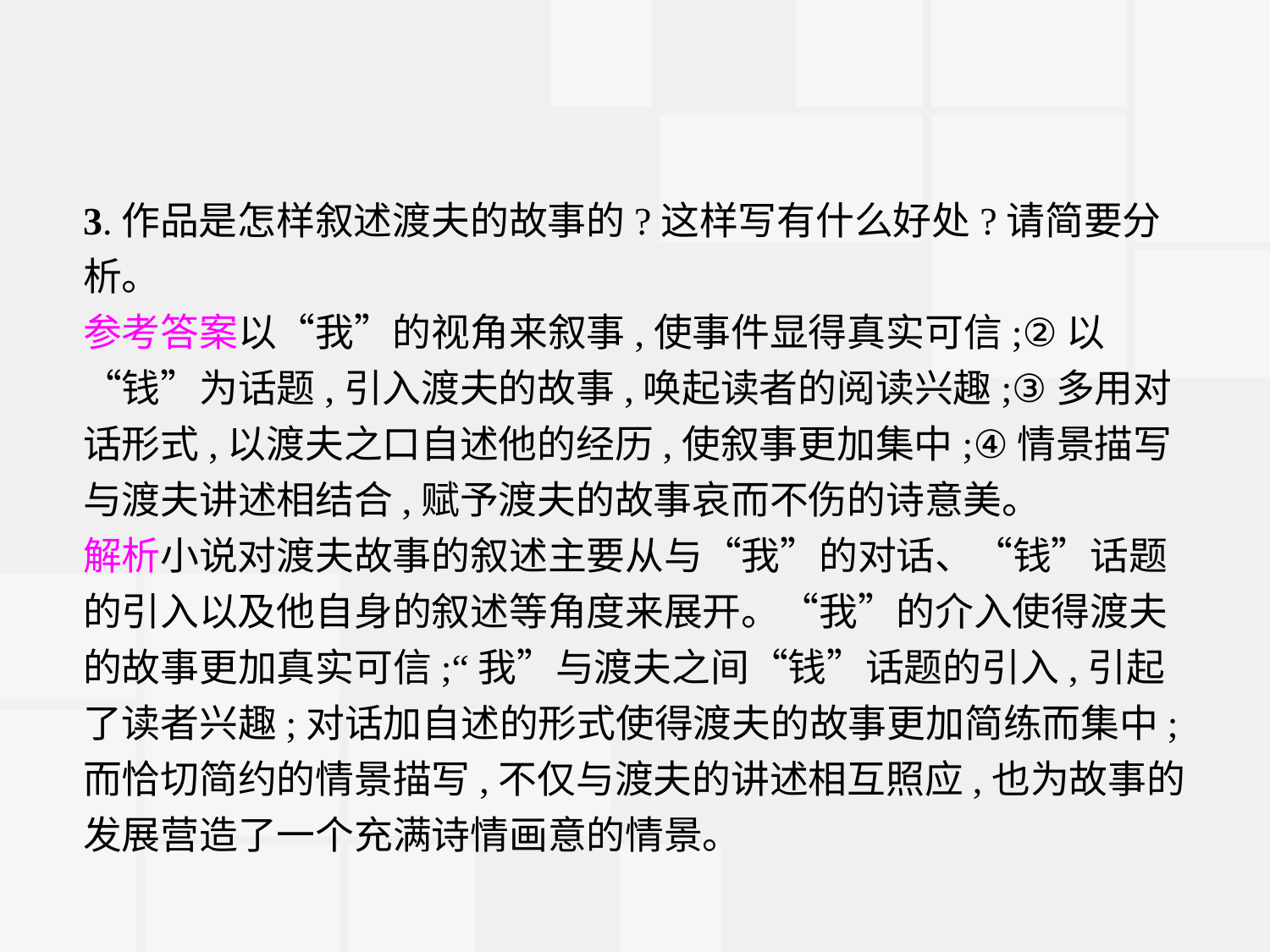

3.作品是怎样叙述渡夫的故事的?这样写有什么好处?请简要分析。
参考答案以“我”的视角来叙事,使事件显得真实可信;②以“钱”为话题,引入渡夫的故事,唤起读者的阅读兴趣;③多用对话形式,以渡夫之口自述他的经历,使叙事更加集中;④情景描写与渡夫讲述相结合,赋予渡夫的故事哀而不伤的诗意美。
解析小说对渡夫故事的叙述主要从与“我”的对话、“钱”话题的引入以及他自身的叙述等角度来展开。“我”的介入使得渡夫的故事更加真实可信;“我”与渡夫之间“钱”话题的引入,引起了读者兴趣;对话加自述的形式使得渡夫的故事更加简练而集中;而恰切简约的情景描写,不仅与渡夫的讲述相互照应,也为故事的发展营造了一个充满诗情画意的情景。